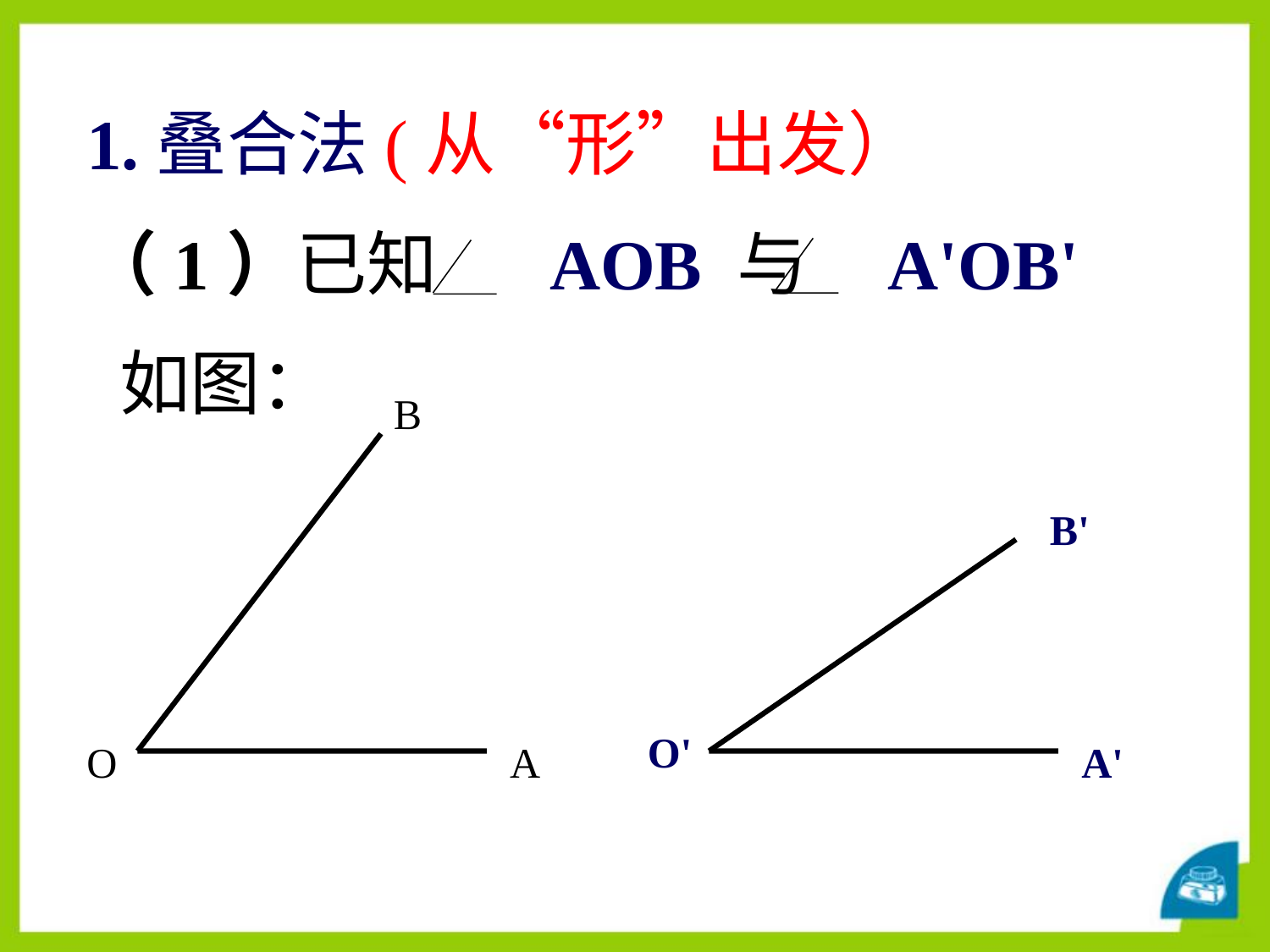

1.叠合法(从“形”出发）
（1）已知      AOB 与    A'OB'
 如图：

B

O
A
B'

O'
A'